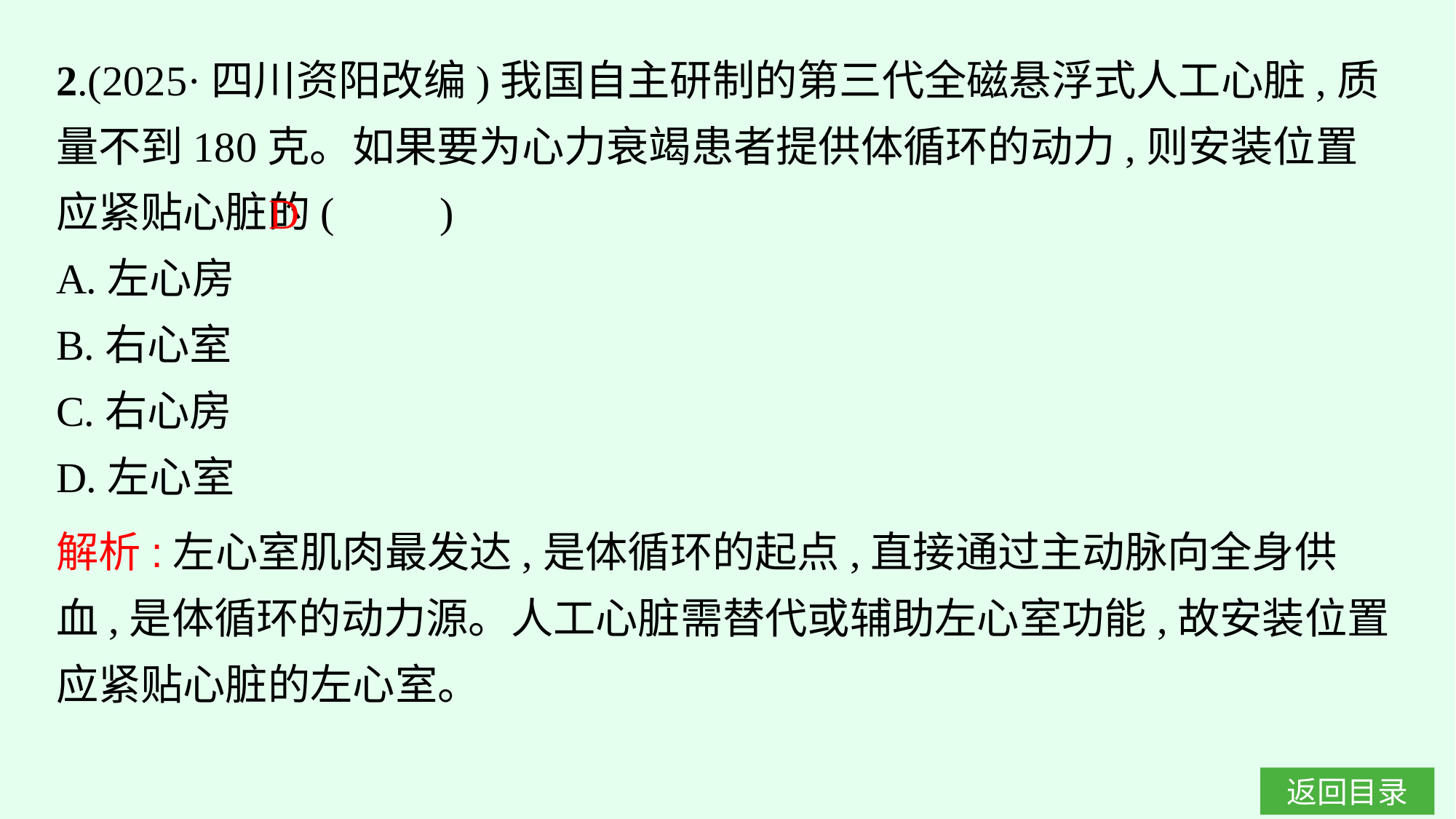

2.(2025·四川资阳改编)我国自主研制的第三代全磁悬浮式人工心脏,质量不到180克。如果要为心力衰竭患者提供体循环的动力,则安装位置应紧贴心脏的(　　)
A.左心房
B.右心室
C.右心房
D.左心室
D
解析:左心室肌肉最发达,是体循环的起点,直接通过主动脉向全身供血,是体循环的动力源。人工心脏需替代或辅助左心室功能,故安装位置应紧贴心脏的左心室。